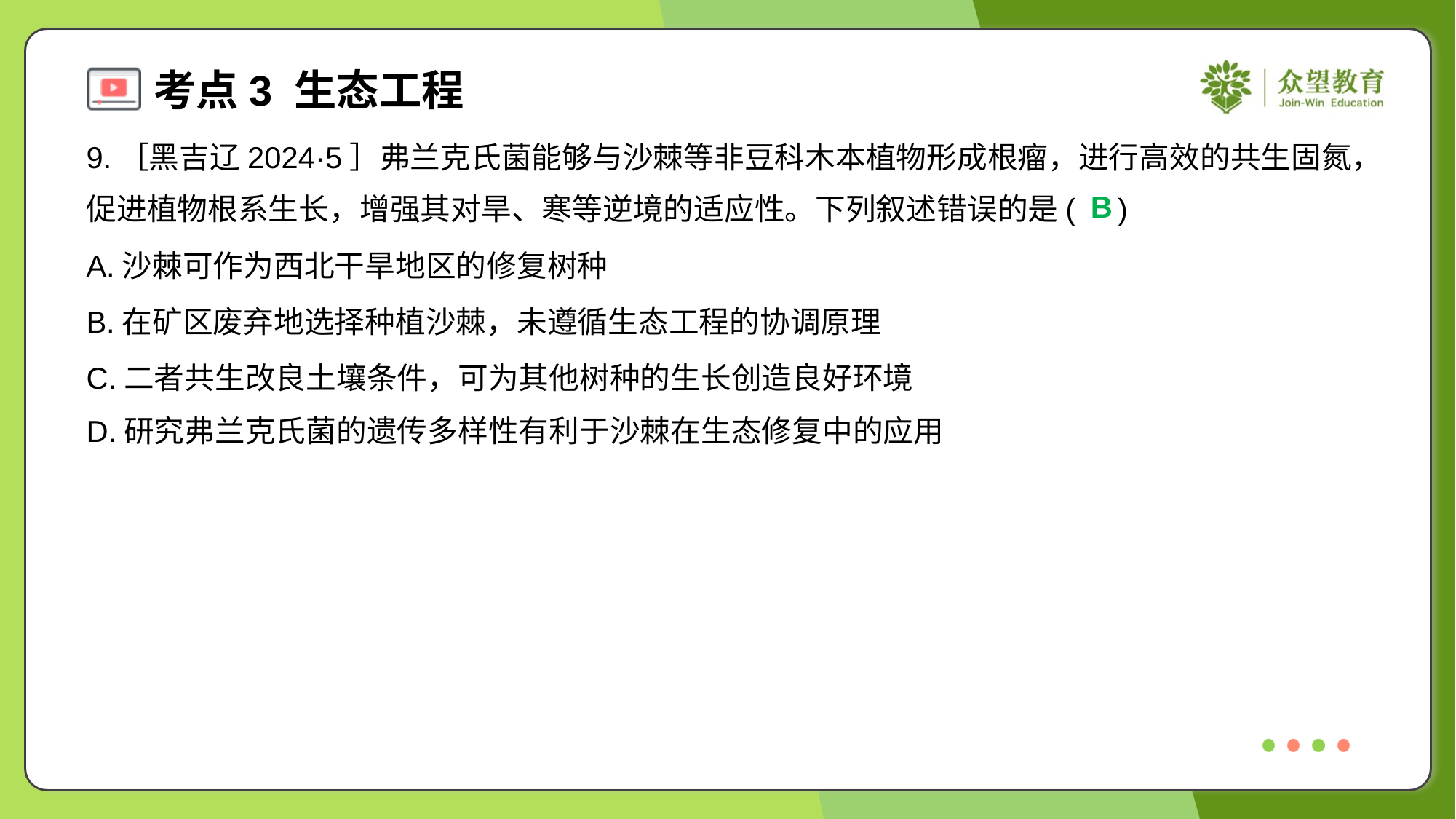

9.［黑吉辽2024·5］弗兰克氏菌能够与沙棘等非豆科木本植物形成根瘤，进行高效的共生固氮，
促进植物根系生长，增强其对旱、寒等逆境的适应性。下列叙述错误的是(     )
B
A.沙棘可作为西北干旱地区的修复树种
B.在矿区废弃地选择种植沙棘，未遵循生态工程的协调原理
C.二者共生改良土壤条件，可为其他树种的生长创造良好环境
D.研究弗兰克氏菌的遗传多样性有利于沙棘在生态修复中的应用